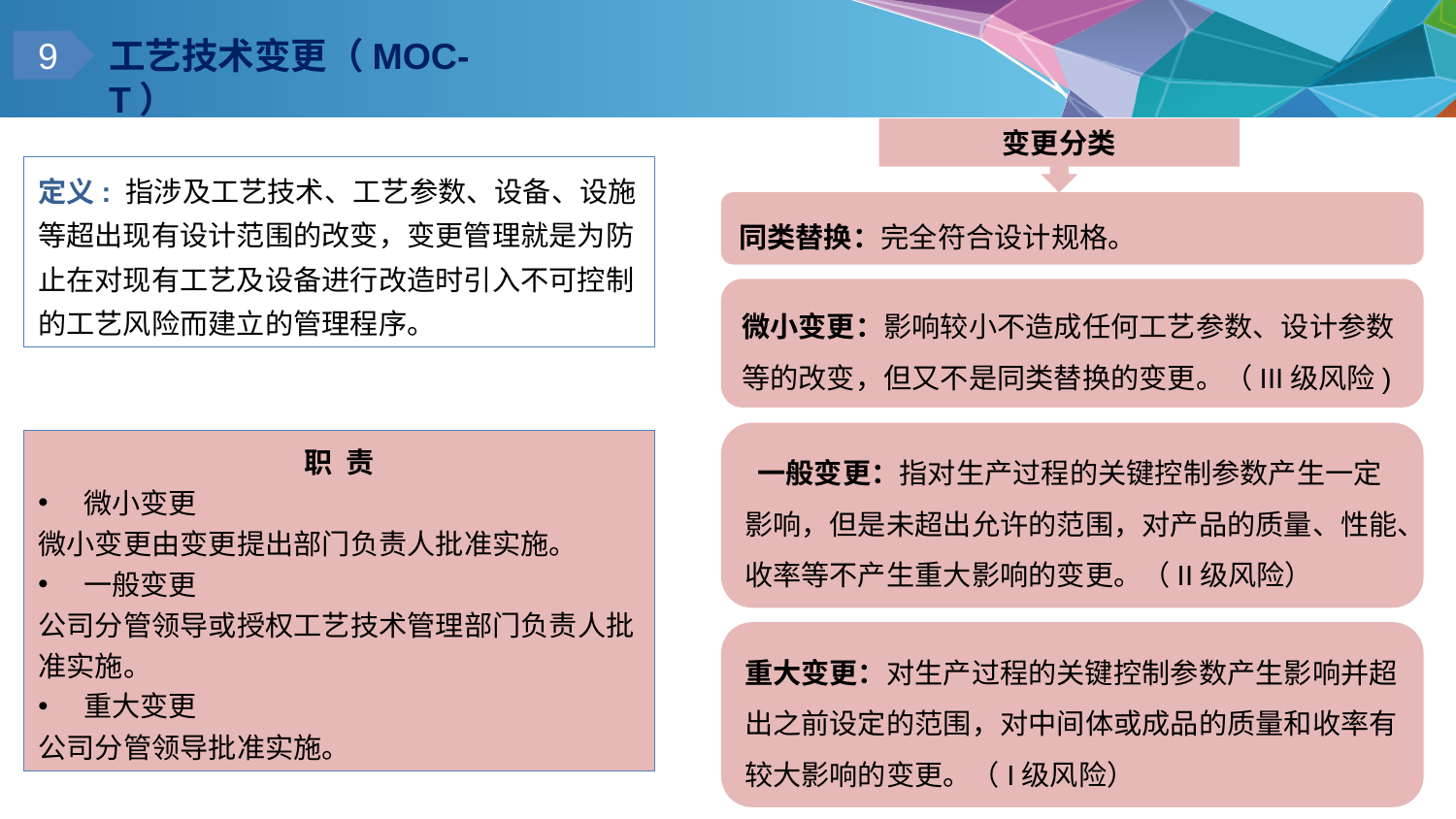

工艺技术变更（MOC-T）
9
变更分类
定义: 指涉及工艺技术、工艺参数、设备、设施等超出现有设计范围的改变，变更管理就是为防止在对现有工艺及设备进行改造时引入不可控制的工艺风险而建立的管理程序。
同类替换：完全符合设计规格。
微小变更：影响较小不造成任何工艺参数、设计参数等的改变，但又不是同类替换的变更。（III级风险)
 一般变更：指对生产过程的关键控制参数产生一定影响，但是未超出允许的范围，对产品的质量、性能、收率等不产生重大影响的变更。（II级风险）
职  责
微小变更
微小变更由变更提出部门负责人批准实施。
一般变更
公司分管领导或授权工艺技术管理部门负责人批准实施。
重大变更
公司分管领导批准实施。
重大变更：对生产过程的关键控制参数产生影响并超出之前设定的范围，对中间体或成品的质量和收率有较大影响的变更。（I级风险）